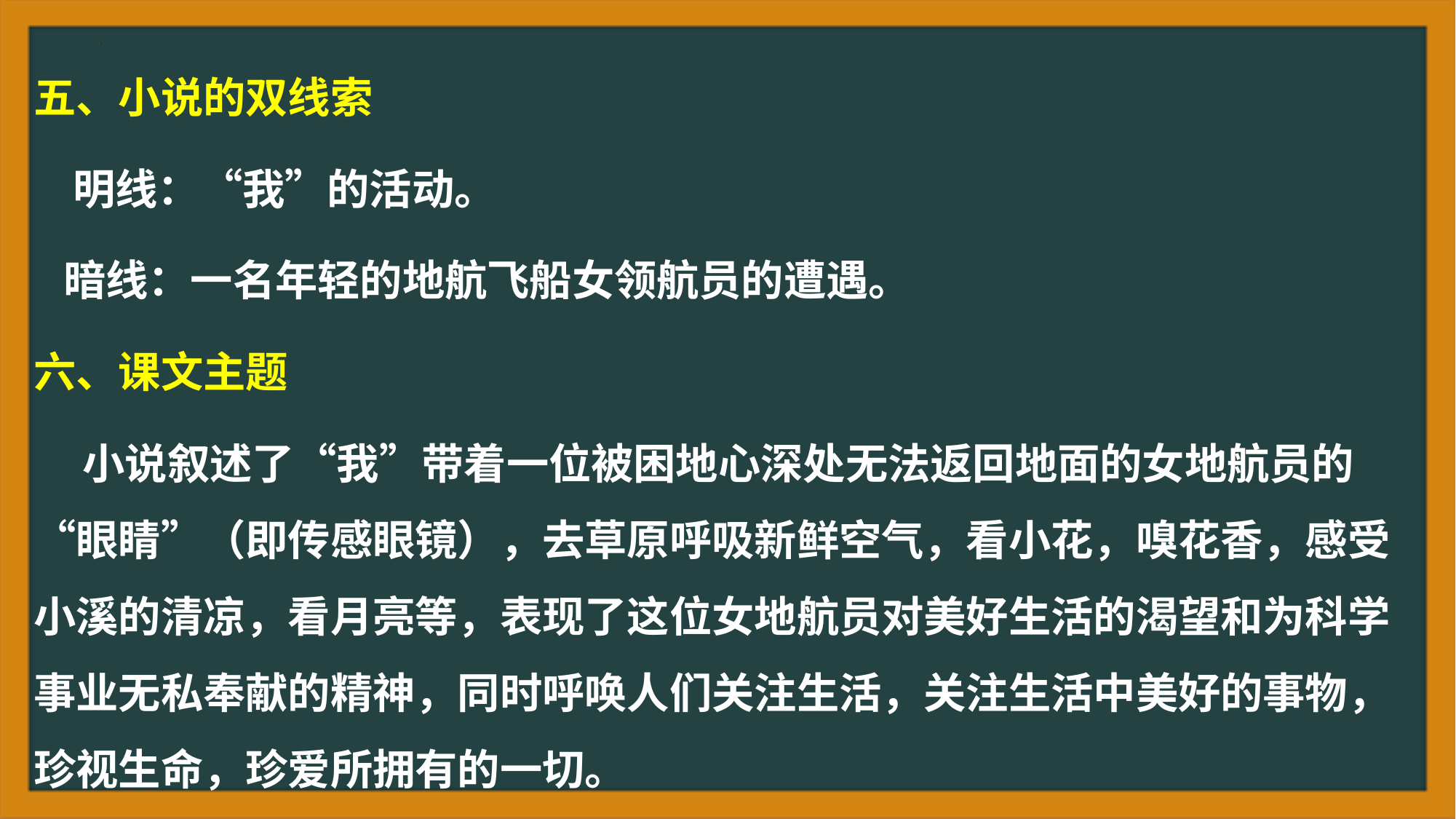

五、小说的双线索
   明线：“我”的活动。
  暗线：一名年轻的地航飞船女领航员的遭遇。
六、课文主题
    小说叙述了“我”带着一位被困地心深处无法返回地面的女地航员的“眼睛”（即传感眼镜），去草原呼吸新鲜空气，看小花，嗅花香，感受小溪的清凉，看月亮等，表现了这位女地航员对美好生活的渴望和为科学事业无私奉献的精神，同时呼唤人们关注生活，关注生活中美好的事物，珍视生命，珍爱所拥有的一切。